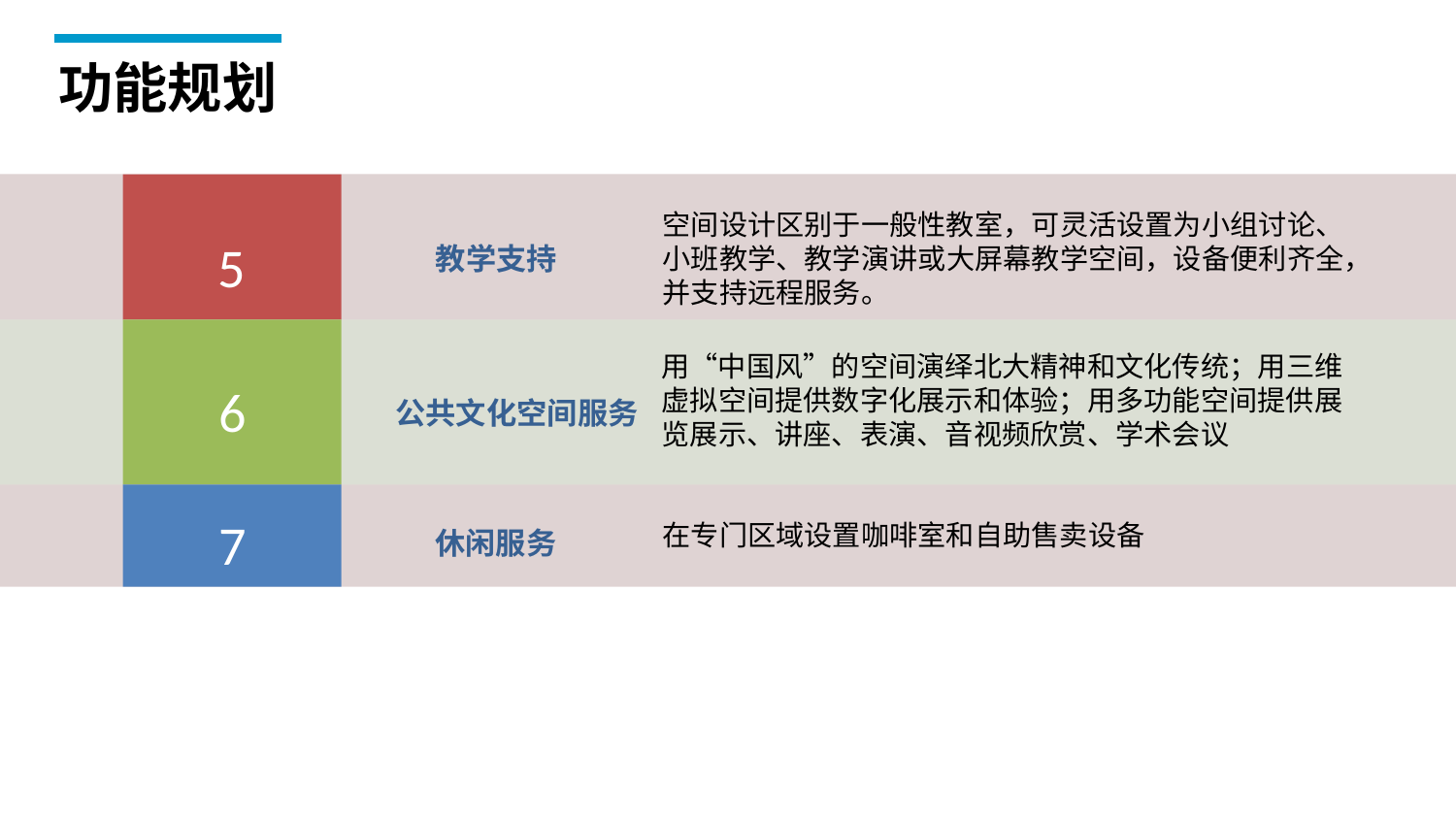

功能规划

空间设计区别于一般性教室，可灵活设置为小组讨论、小班教学、教学演讲或大屏幕教学空间，设备便利齐全，并支持远程服务。
教学支持
1
5

用“中国风”的空间演绎北大精神和文化传统；用三维虚拟空间提供数字化展示和体验；用多功能空间提供展览展示、讲座、表演、音视频欣赏、学术会议
6
2
公共文化空间服务

3
7
休闲服务
在专门区域设置咖啡室和自助售卖设备